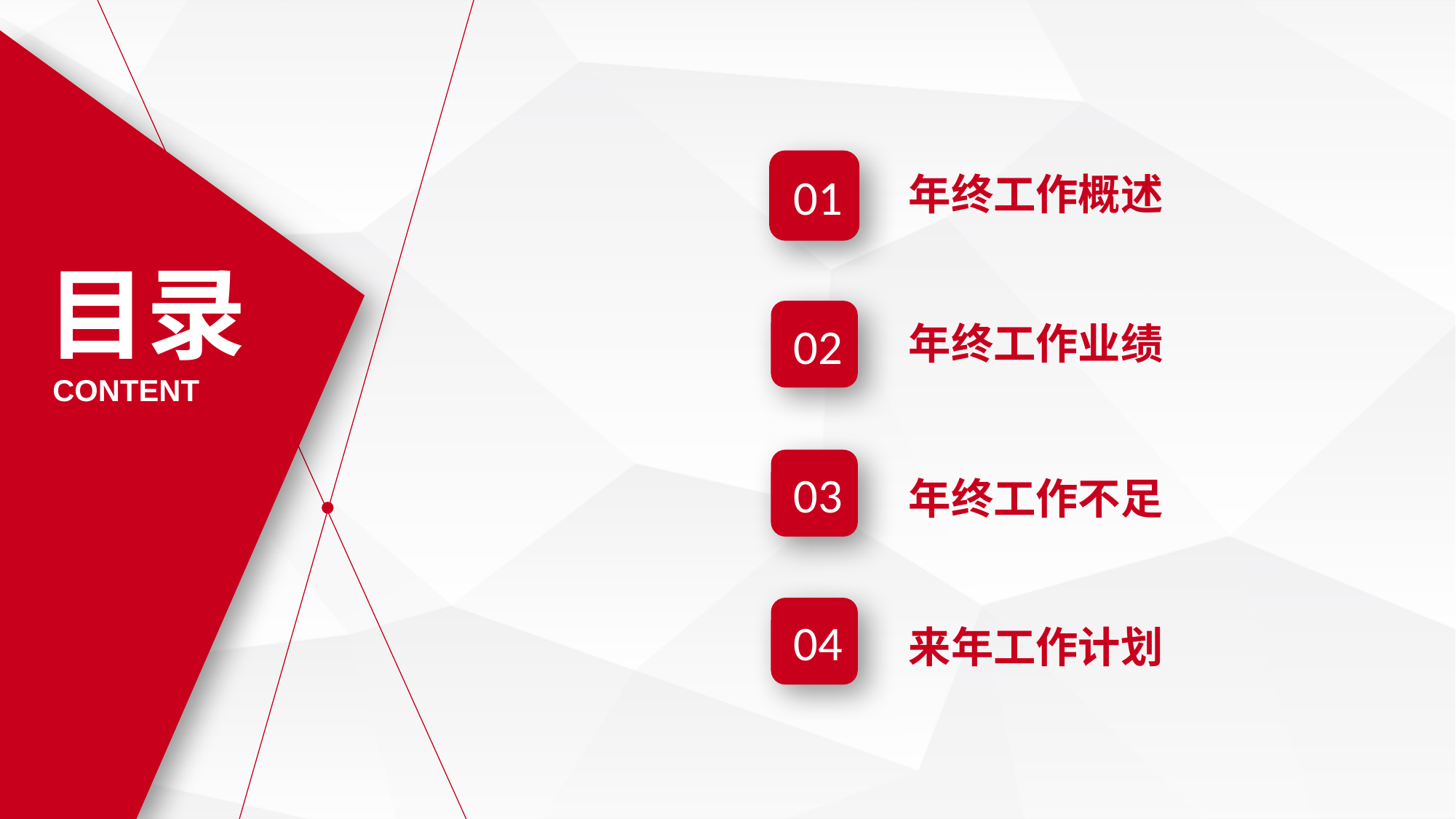

01
年终工作概述
目录
     CONTENT

02
年终工作业绩

03
年终工作不足

04
来年工作计划